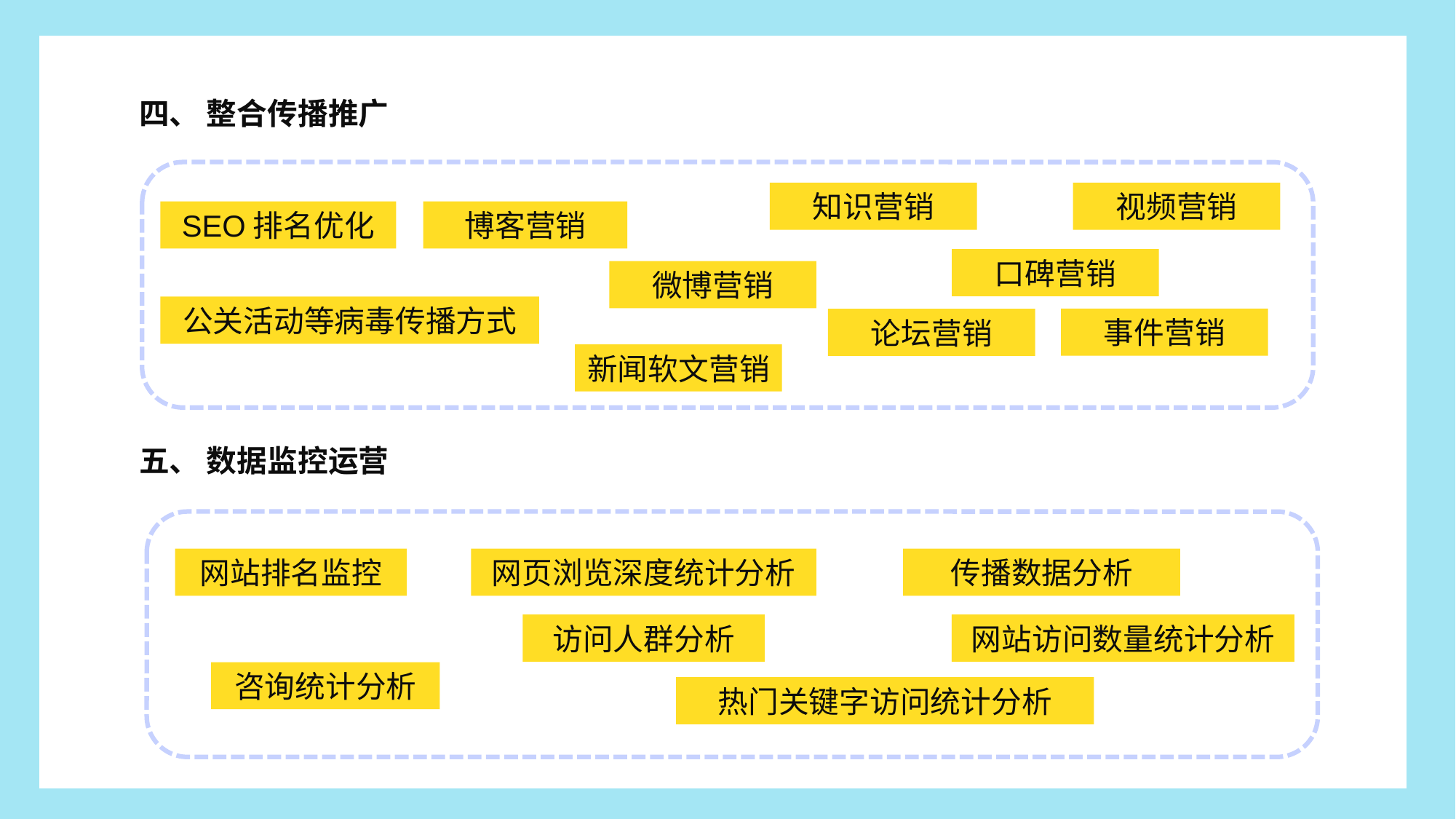

四、 整合传播推广

知识营销
视频营销
SEO排名优化
博客营销
口碑营销
微博营销
公关活动等病毒传播方式
事件营销
论坛营销
新闻软文营销
五、 数据监控运营

网站排名监控
网页浏览深度统计分析
传播数据分析
访问人群分析
网站访问数量统计分析
咨询统计分析
热门关键字访问统计分析